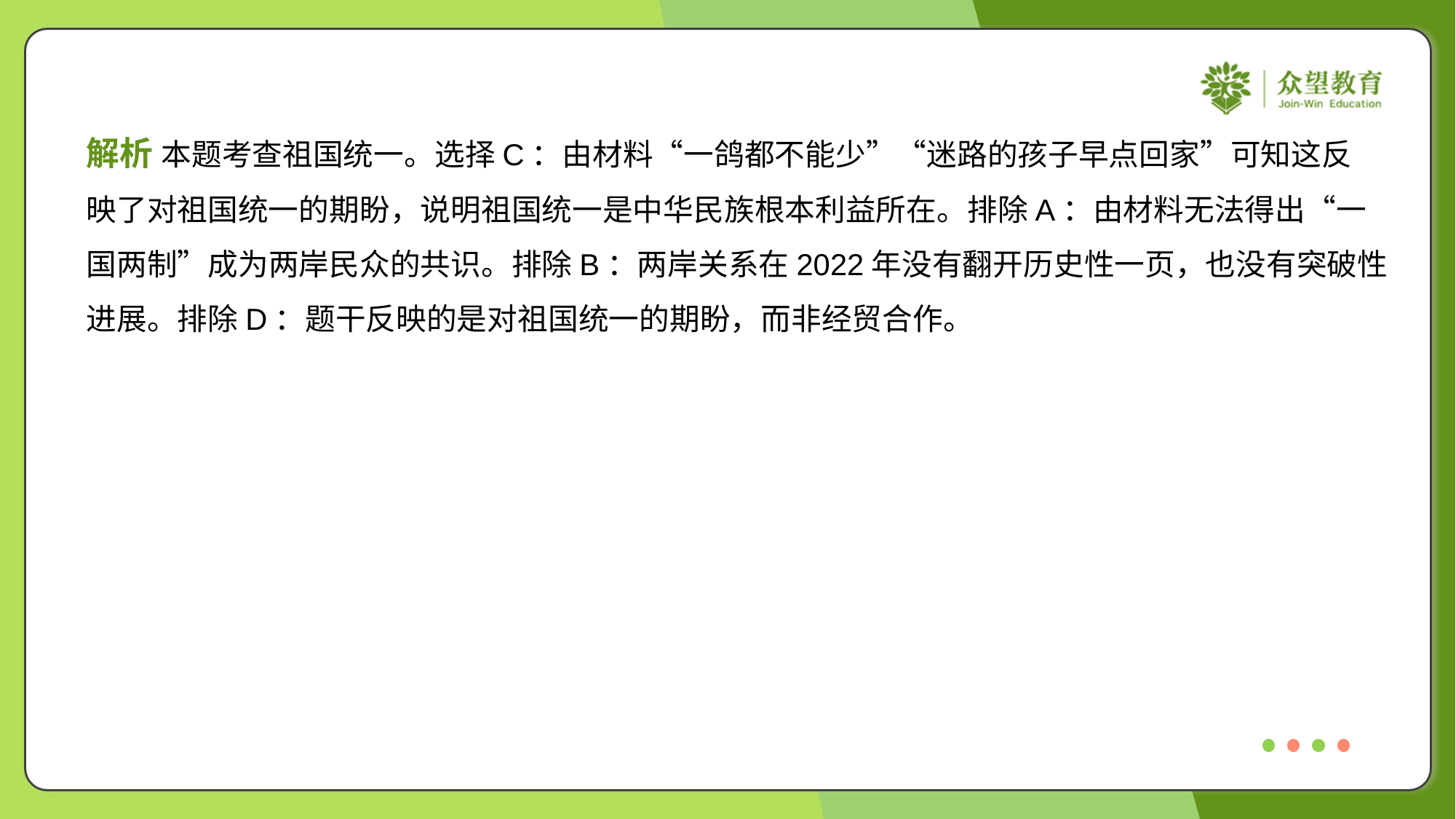

解析 本题考查祖国统一。选择C：由材料“一鸽都不能少”“迷路的孩子早点回家”可知这反
映了对祖国统一的期盼，说明祖国统一是中华民族根本利益所在。排除A：由材料无法得出“一
国两制”成为两岸民众的共识。排除B：两岸关系在2022年没有翻开历史性一页，也没有突破性
进展。排除D：题干反映的是对祖国统一的期盼，而非经贸合作。